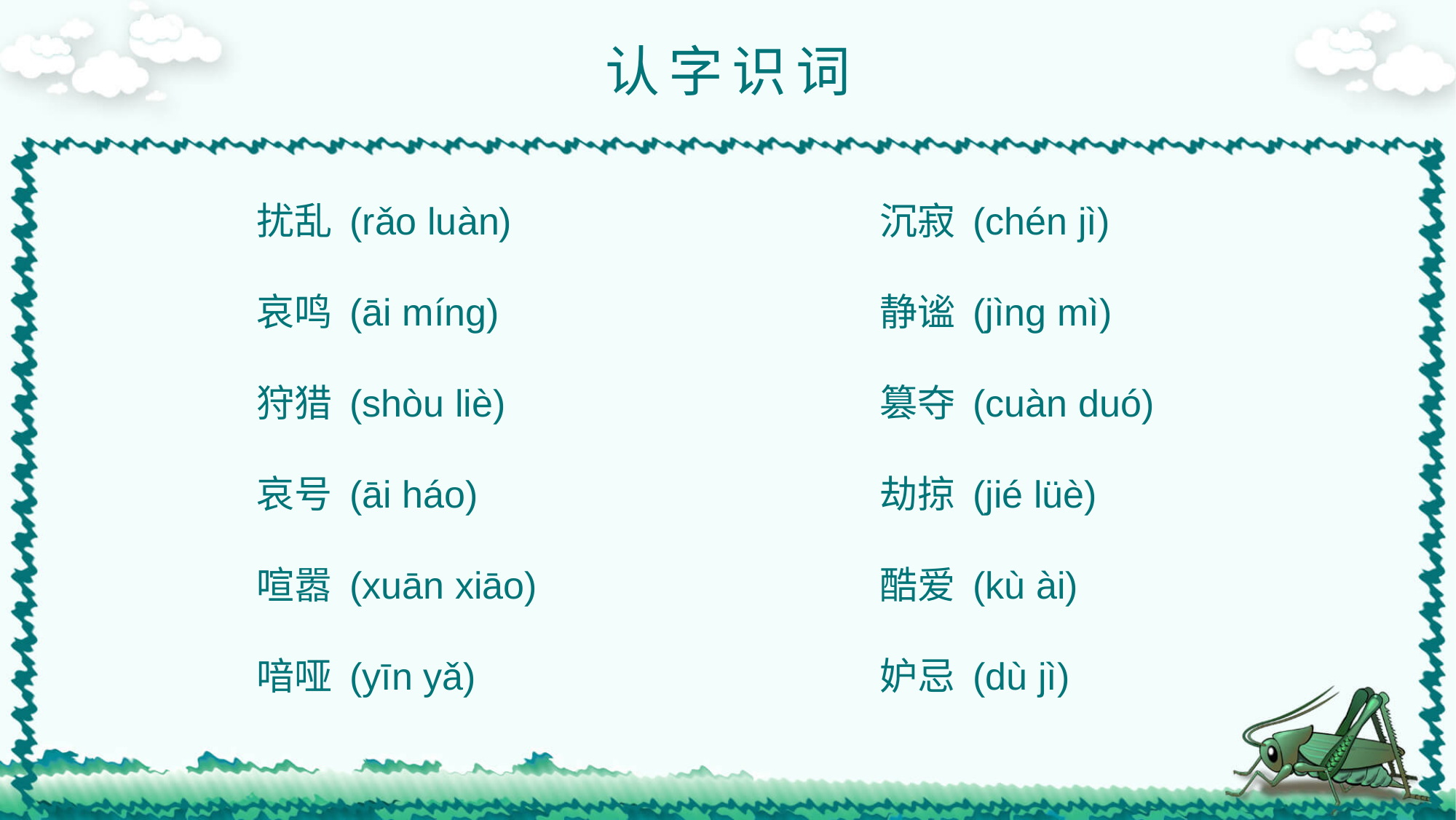

认字识词
扰乱 (rǎo luàn)

哀鸣 (āi míng)

狩猎 (shòu liè)

哀号 (āi háo)

喧嚣 (xuān xiāo)

喑哑 (yīn yǎ)
沉寂 (chén jì)

静谧 (jìng mì)

篡夺 (cuàn duó)

劫掠 (jié lüè)

酷爱 (kù ài)

妒忌 (dù jì)